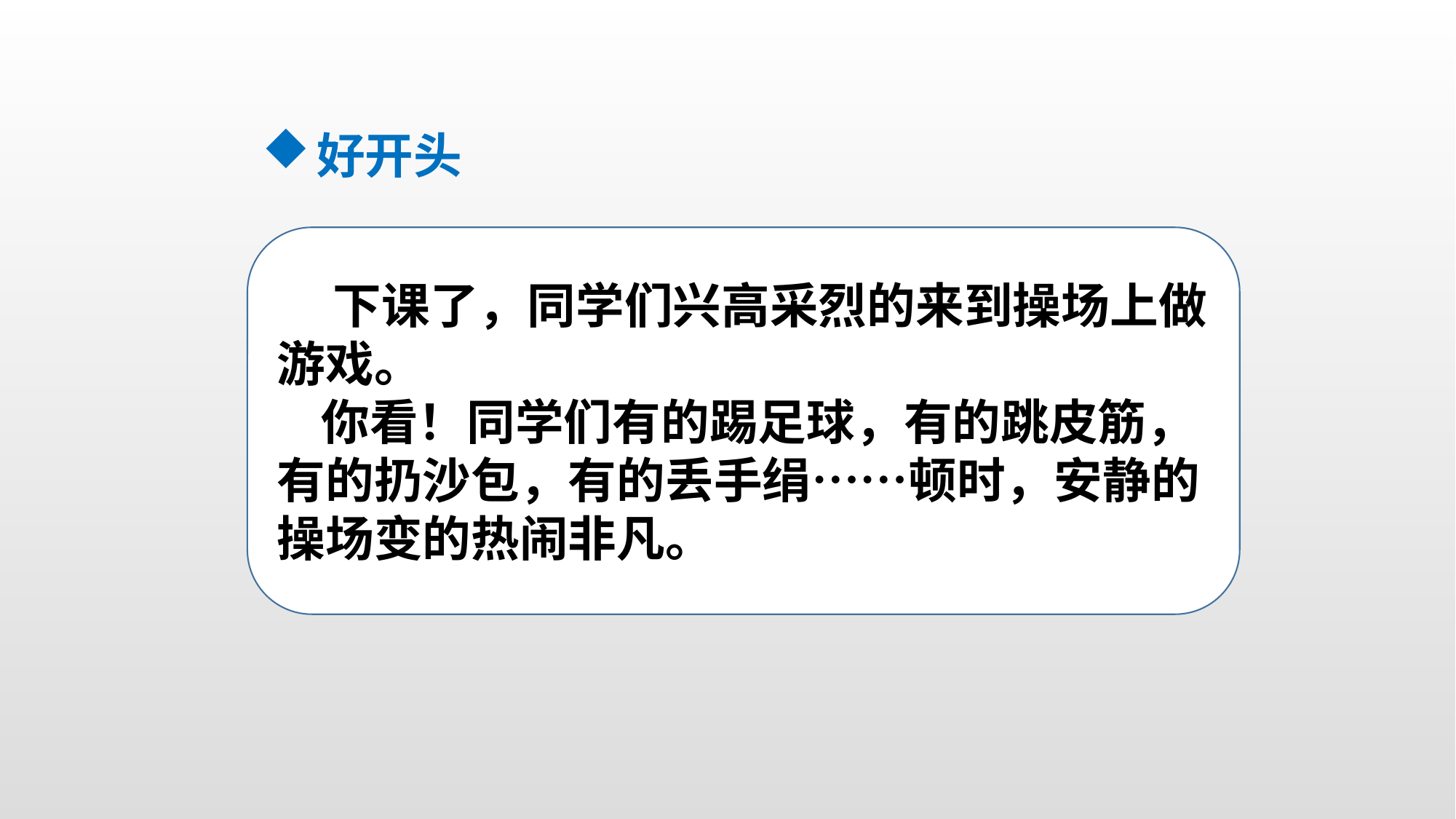

好开头
    下课了，同学们兴高采烈的来到操场上做游戏。
    你看！同学们有的踢足球，有的跳皮筋，有的扔沙包，有的丢手绢……顿时，安静的操场变的热闹非凡。